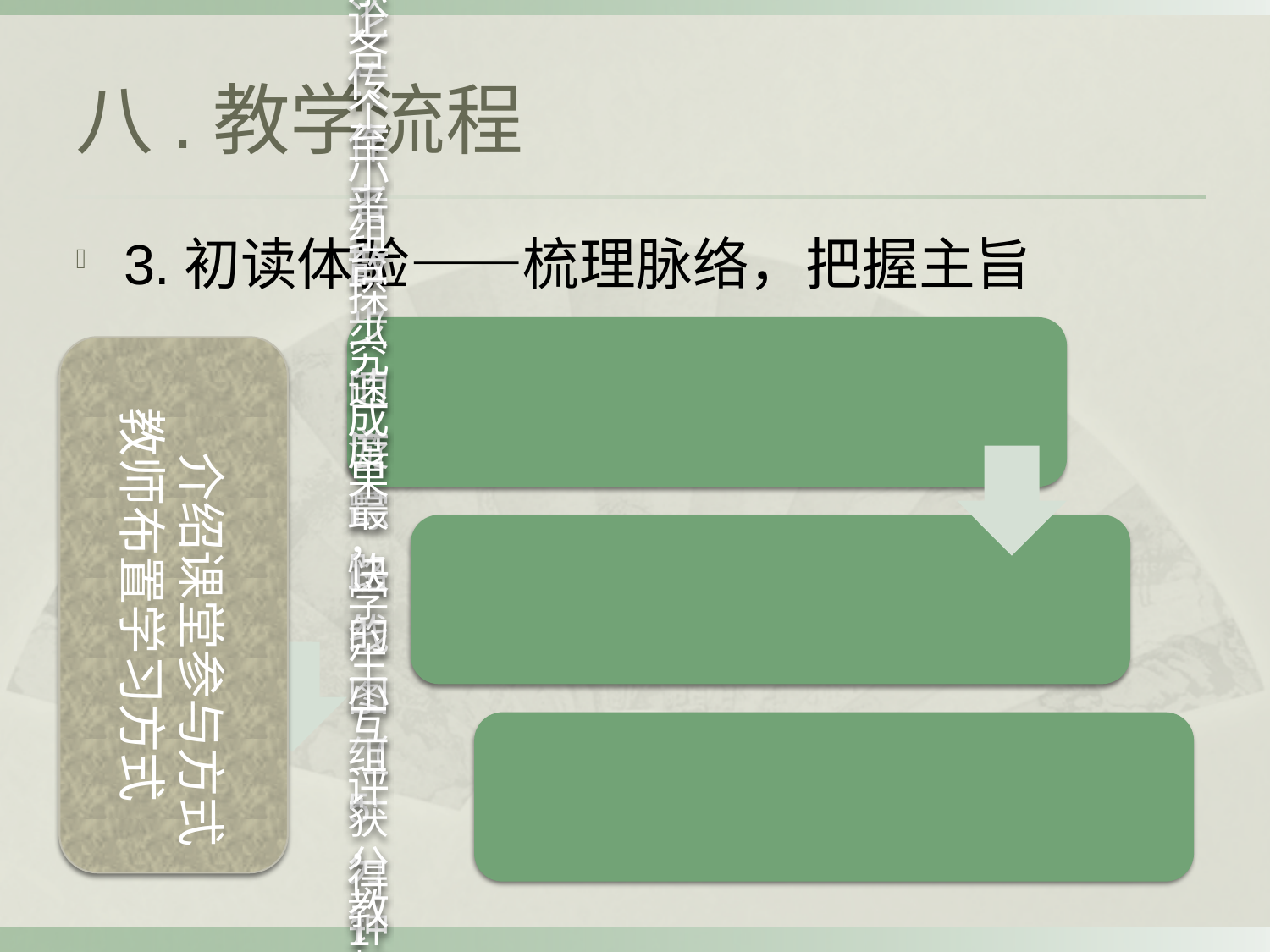

# 八.教学流程
3.初读体验——梳理脉络，把握主旨

       介绍课堂参与方式
教师布置学习方式